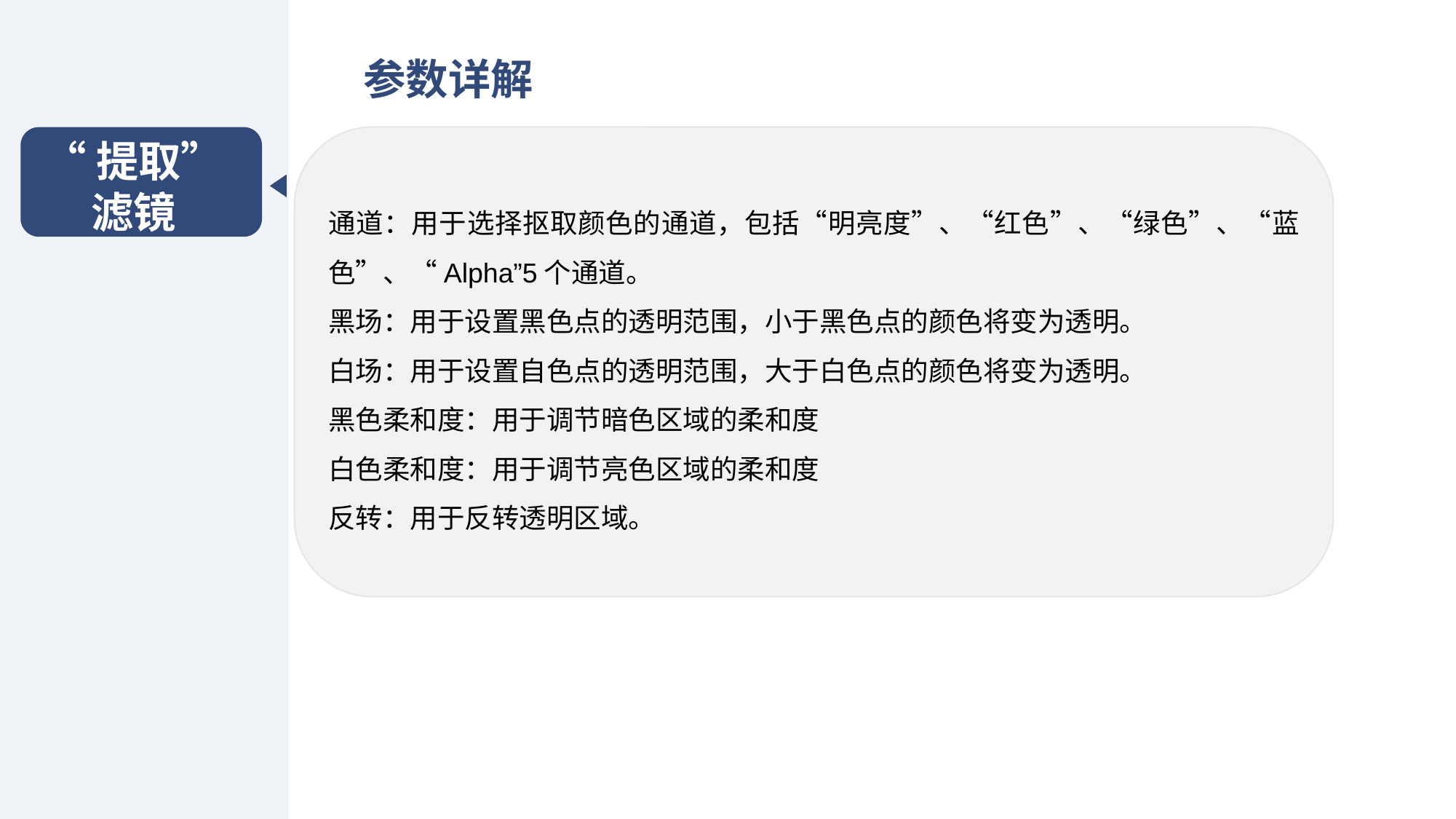

参数详解

“提取”滤镜
通道：用于选择抠取颜色的通道，包括“明亮度”、“红色”、“绿色”、“蓝色”、“Alpha”5个通道。
黑场：用于设置黑色点的透明范围，小于黑色点的颜色将变为透明。
白场：用于设置自色点的透明范围，大于白色点的颜色将变为透明。
黑色柔和度：用于调节暗色区域的柔和度
白色柔和度：用于调节亮色区域的柔和度
反转：用于反转透明区域。